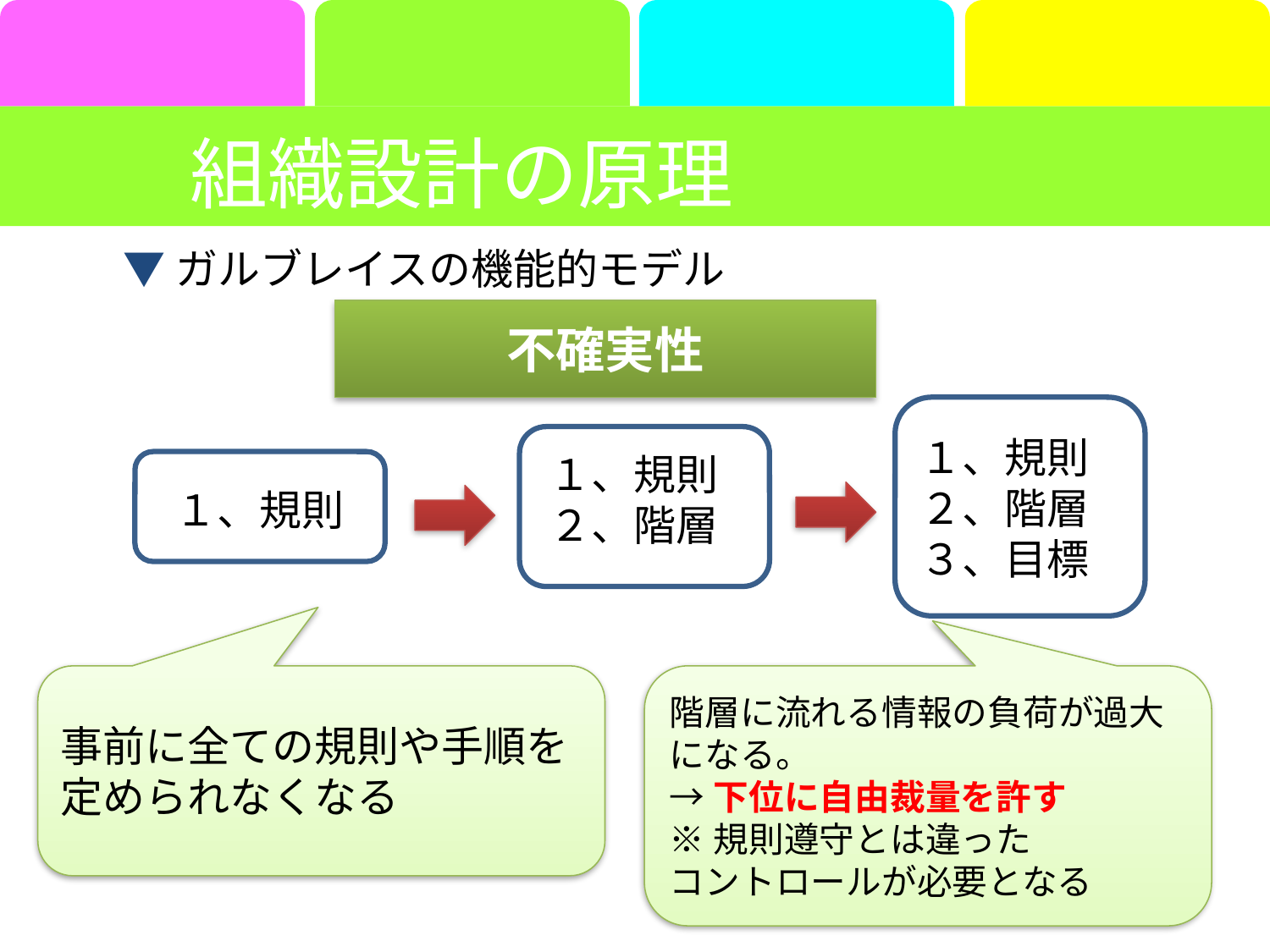

組織設計の原理
▼ガルブレイスの機能的モデル
不確実性

１、規則
２、階層
３、目標

１、規則
２、階層

１、規則

事前に全ての規則や手順を定められなくなる
階層に流れる情報の負荷が過大になる。
→下位に自由裁量を許す
※規則遵守とは違った
コントロールが必要となる